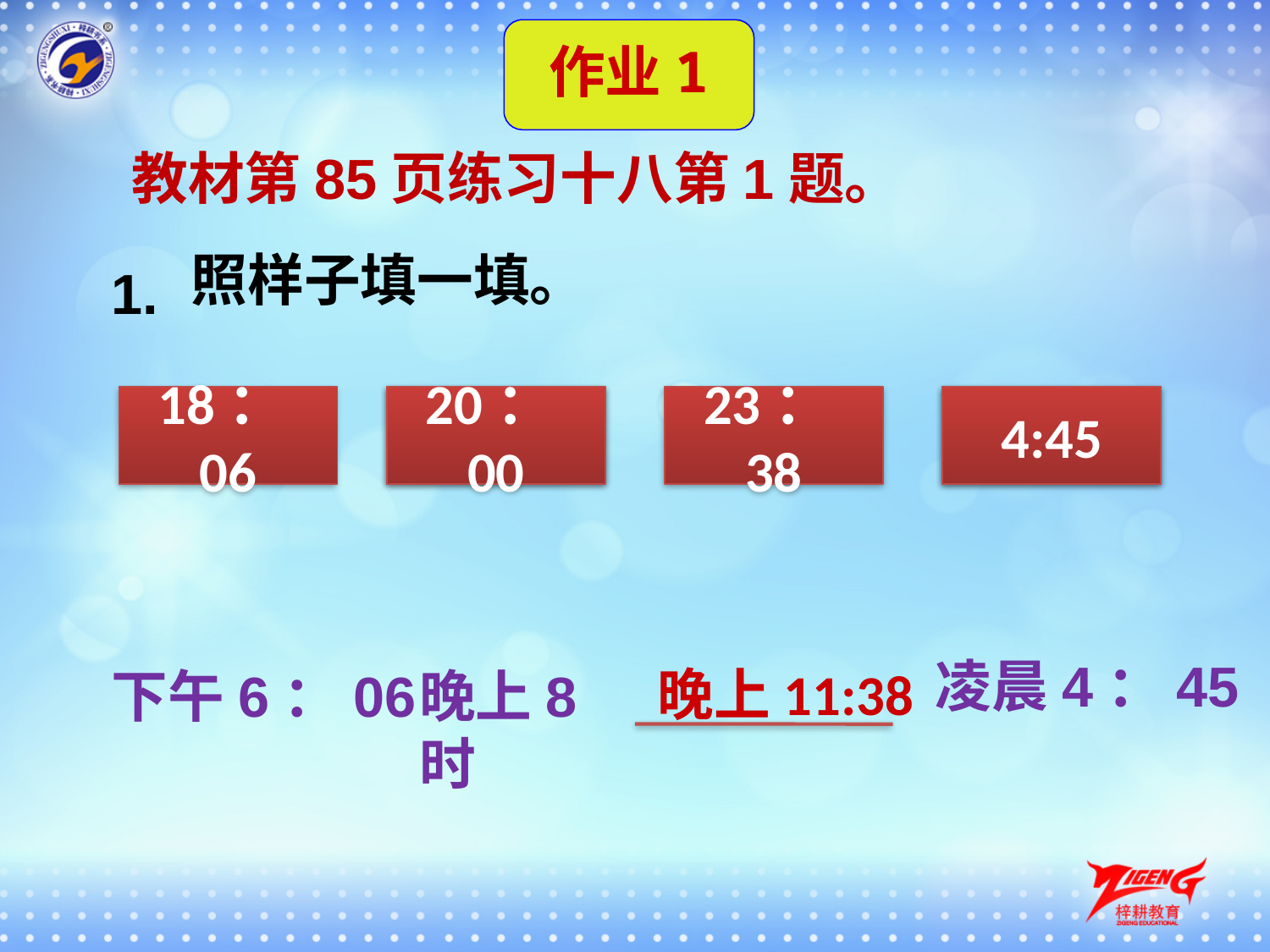

作业1
教材第85页练习十八第1题。
1.
照样子填一填。
18：06

20：00
23：38

4:45

凌晨4：45
晚上11:38
下午6：06
晚上8时